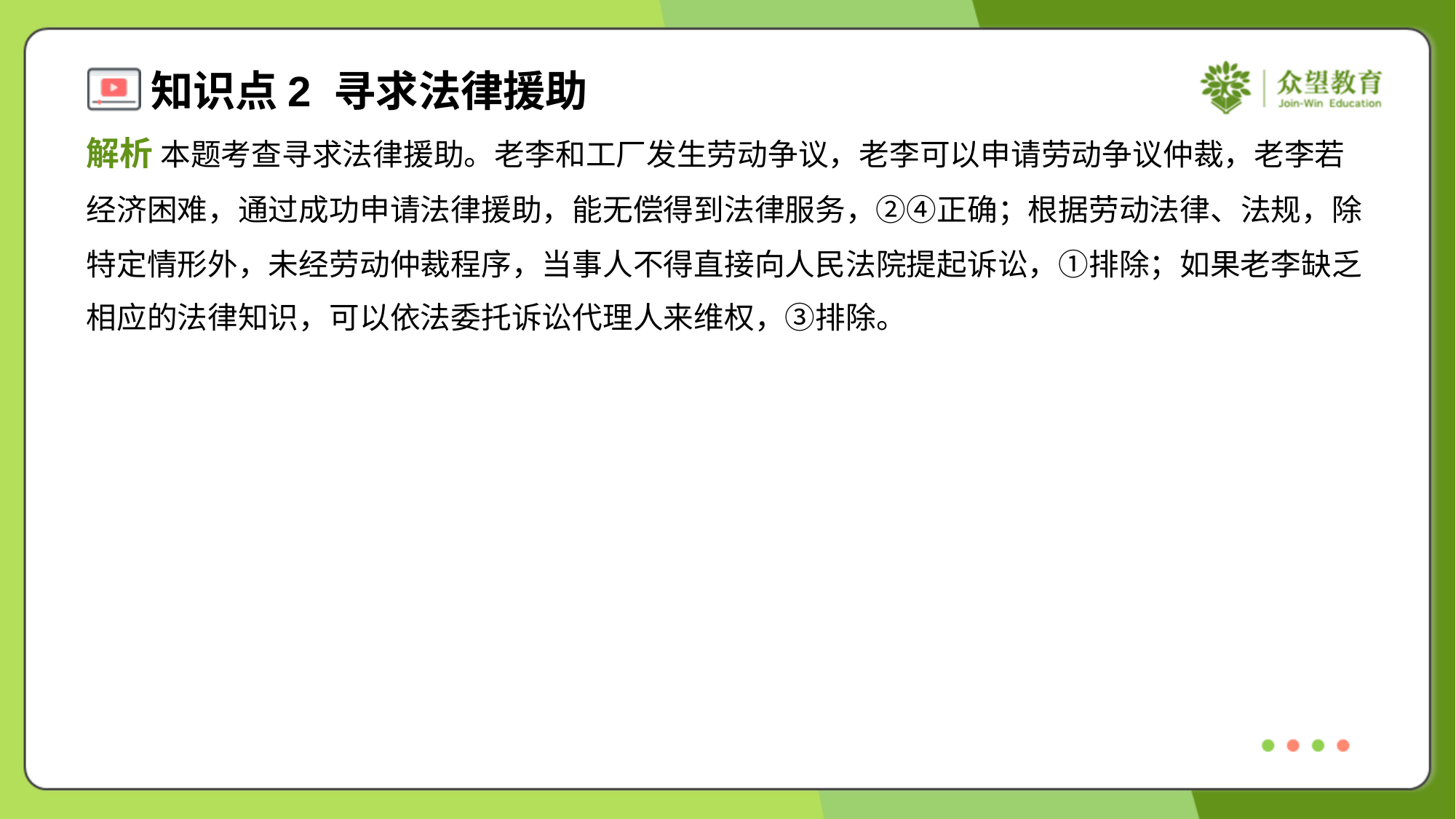

解析 本题考查寻求法律援助。老李和工厂发生劳动争议，老李可以申请劳动争议仲裁，老李若
经济困难，通过成功申请法律援助，能无偿得到法律服务，②④正确；根据劳动法律、法规，除
特定情形外，未经劳动仲裁程序，当事人不得直接向人民法院提起诉讼，①排除；如果老李缺乏
相应的法律知识，可以依法委托诉讼代理人来维权，③排除。